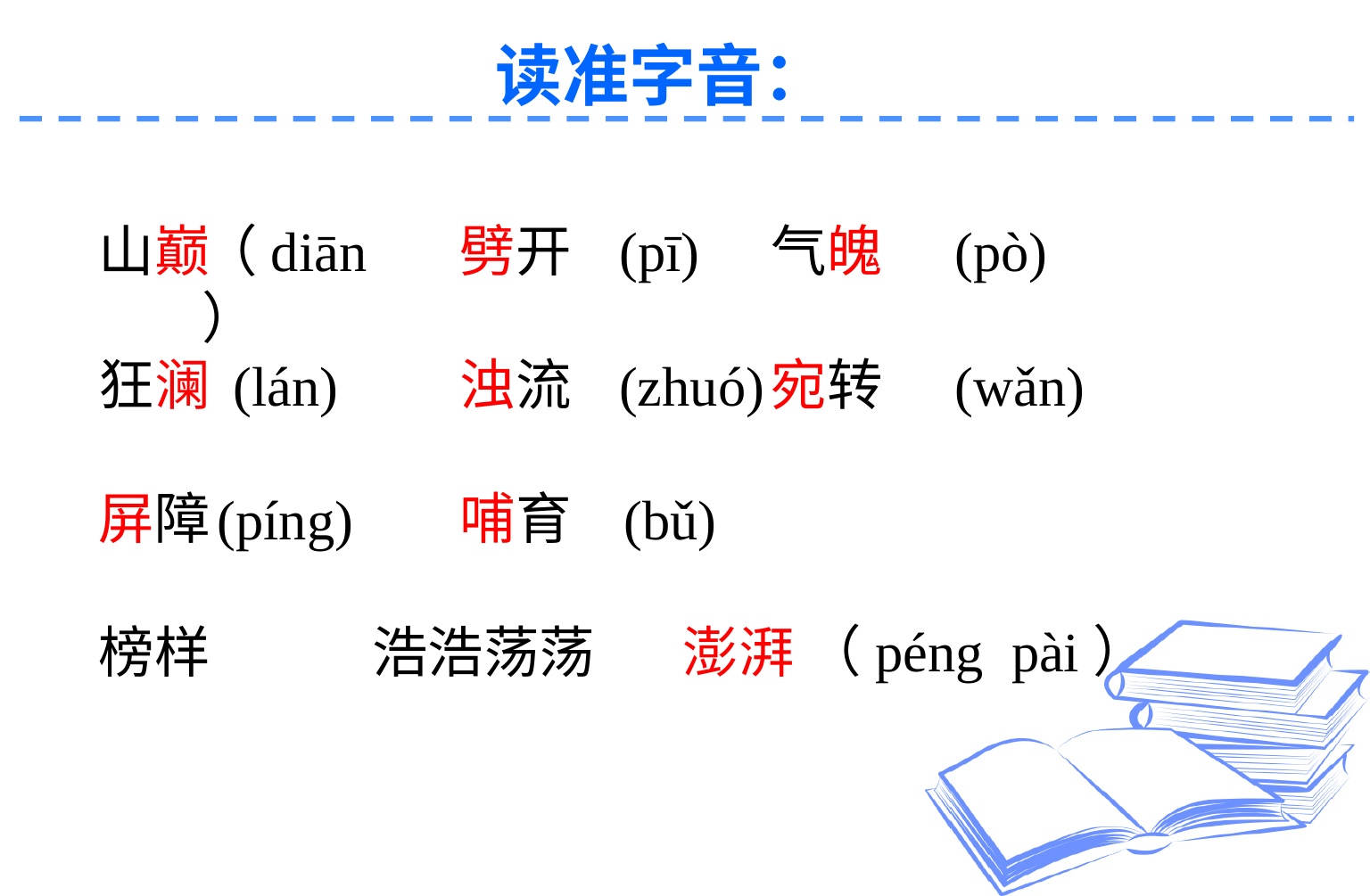

# 读准字音：
山巅                    劈开                气魄

狂澜                    浊流                宛转

屏障                    哺育

榜样             浩浩荡荡       澎湃
（diān）
(pī)
(pò)
(lán)
(zhuó)
(wǎn)
(píng)
(bǔ)

（péng  pài）